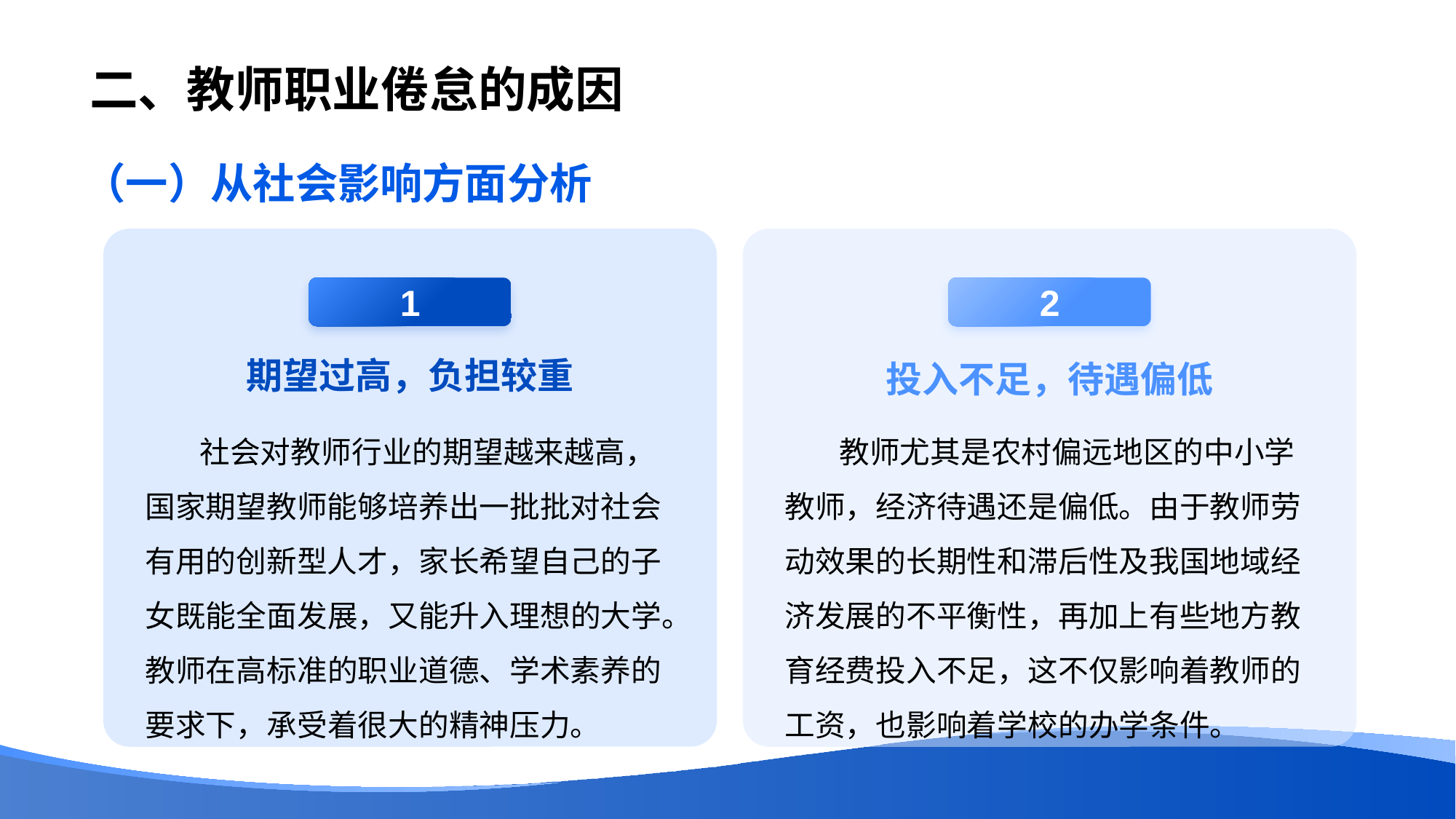

# 二、教师职业倦怠的成因
（一）从社会影响方面分析

1
期望过高，负担较重
社会对教师行业的期望越来越高，国家期望教师能够培养出一批批对社会有用的创新型人才，家长希望自己的子女既能全面发展，又能升入理想的大学。教师在高标准的职业道德、学术素养的要求下，承受着很大的精神压力。

2
投入不足，待遇偏低
教师尤其是农村偏远地区的中小学教师，经济待遇还是偏低。由于教师劳动效果的长期性和滞后性及我国地域经济发展的不平衡性，再加上有些地方教育经费投入不足，这不仅影响着教师的工资，也影响着学校的办学条件。